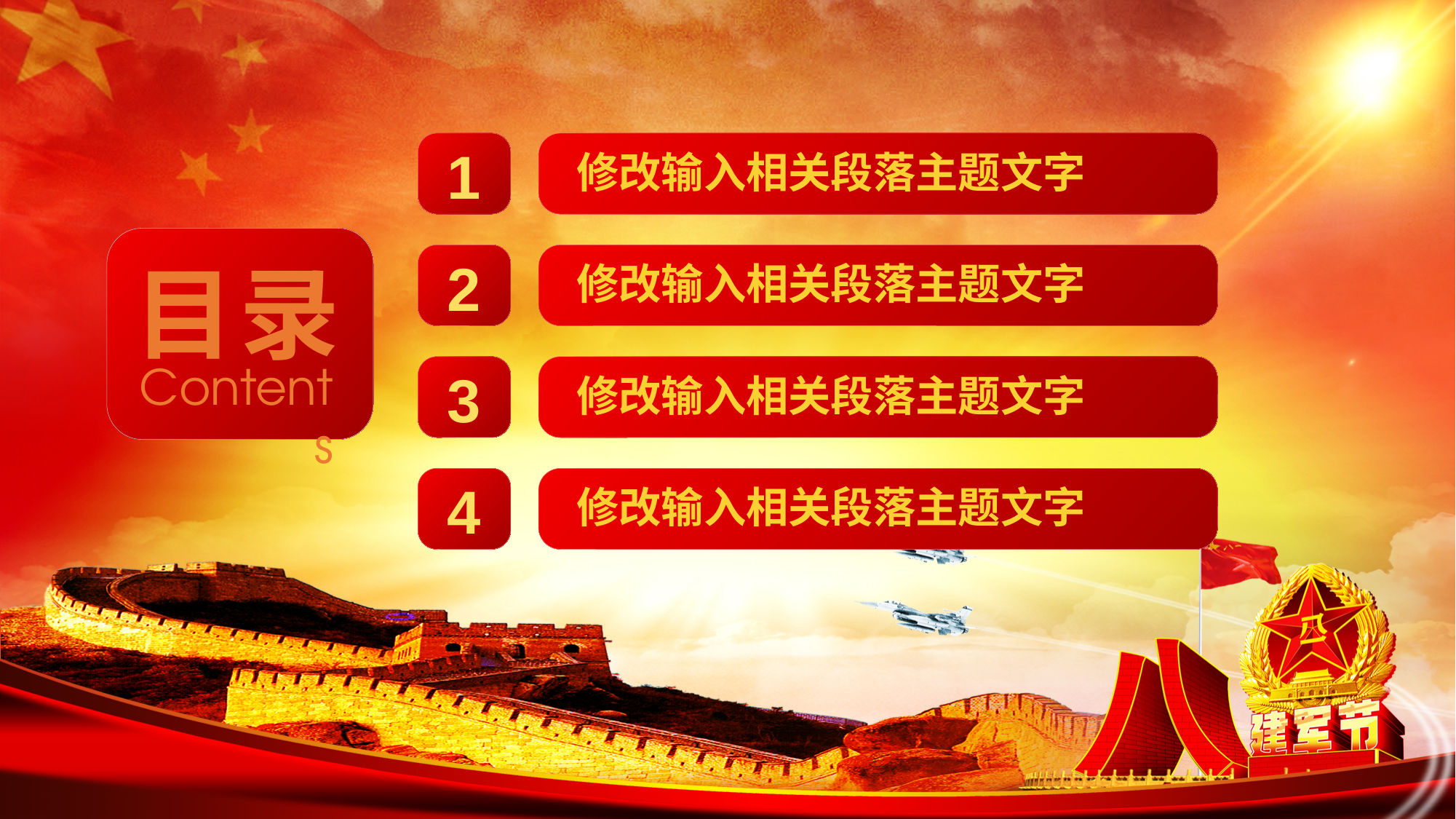

1

修改输入相关段落主题文字

目录
Contents

2

修改输入相关段落主题文字

3

修改输入相关段落主题文字

4

修改输入相关段落主题文字